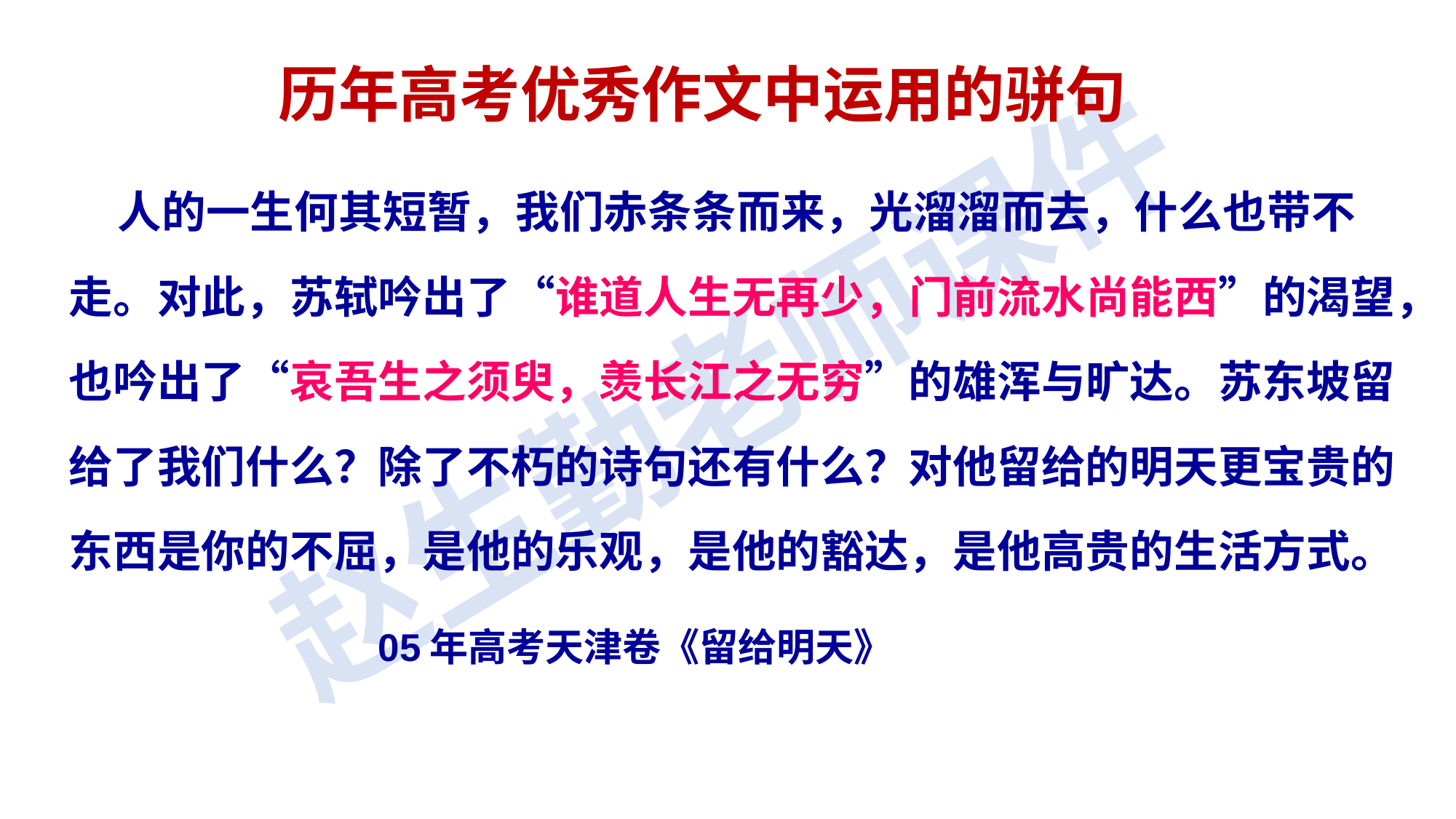

历年高考优秀作文中运用的骈句
    人的一生何其短暂，我们赤条条而来，光溜溜而去，什么也带不走。对此，苏轼吟出了“谁道人生无再少，门前流水尚能西”的渴望，也吟出了“哀吾生之须臾，羡长江之无穷”的雄浑与旷达。苏东坡留给了我们什么？除了不朽的诗句还有什么？对他留给的明天更宝贵的东西是你的不屈，是他的乐观，是他的豁达，是他高贵的生活方式。
                         05年高考天津卷《留给明天》